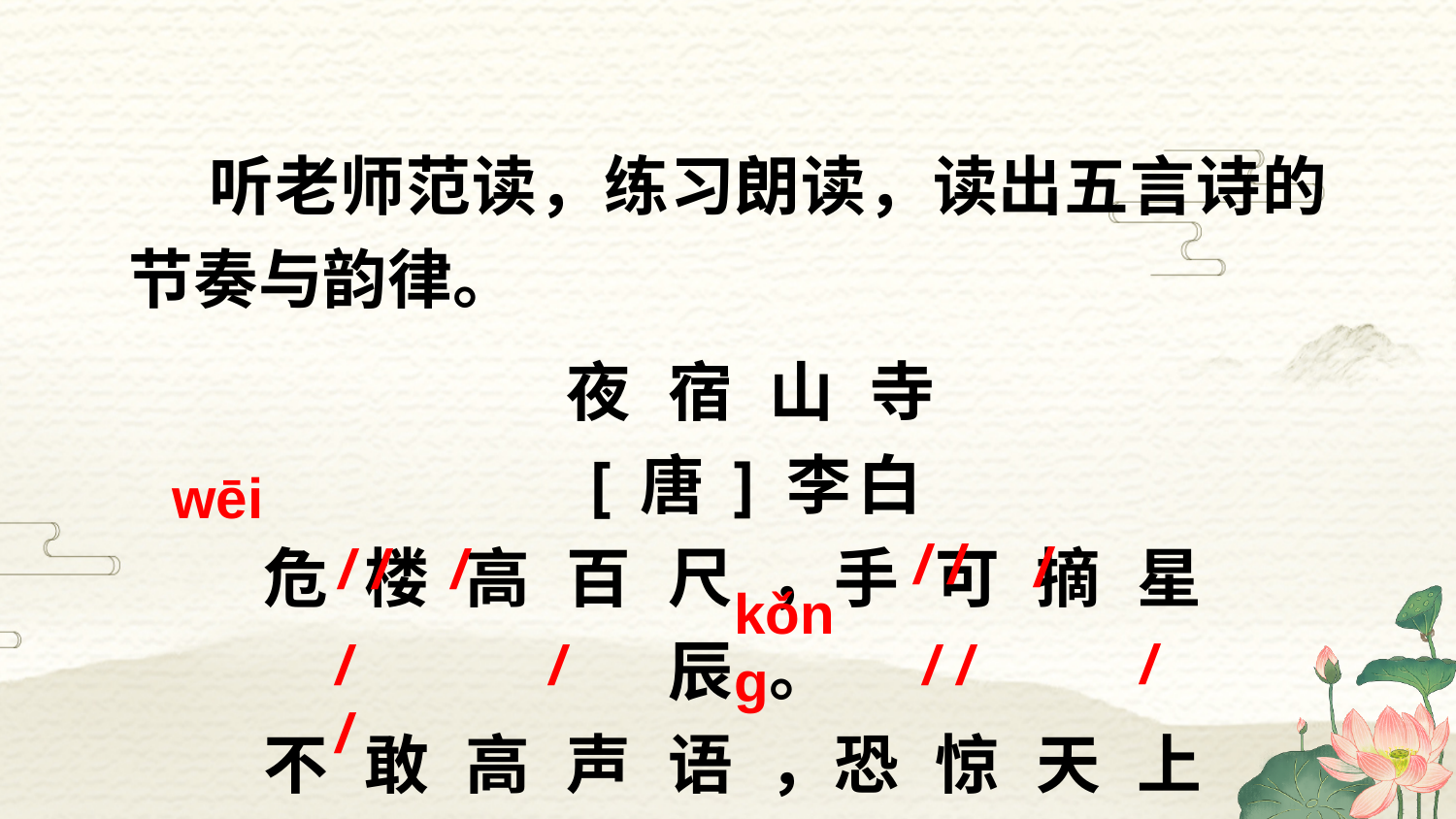

听老师范读，练习朗读，读出五言诗的节奏与韵律。
夜宿山寺
[唐]李白
危楼高百尺，手可摘星辰。
不敢高声语，恐惊天上人。
wēi
//
/
//
/
kǒnɡ
/
//
/
//